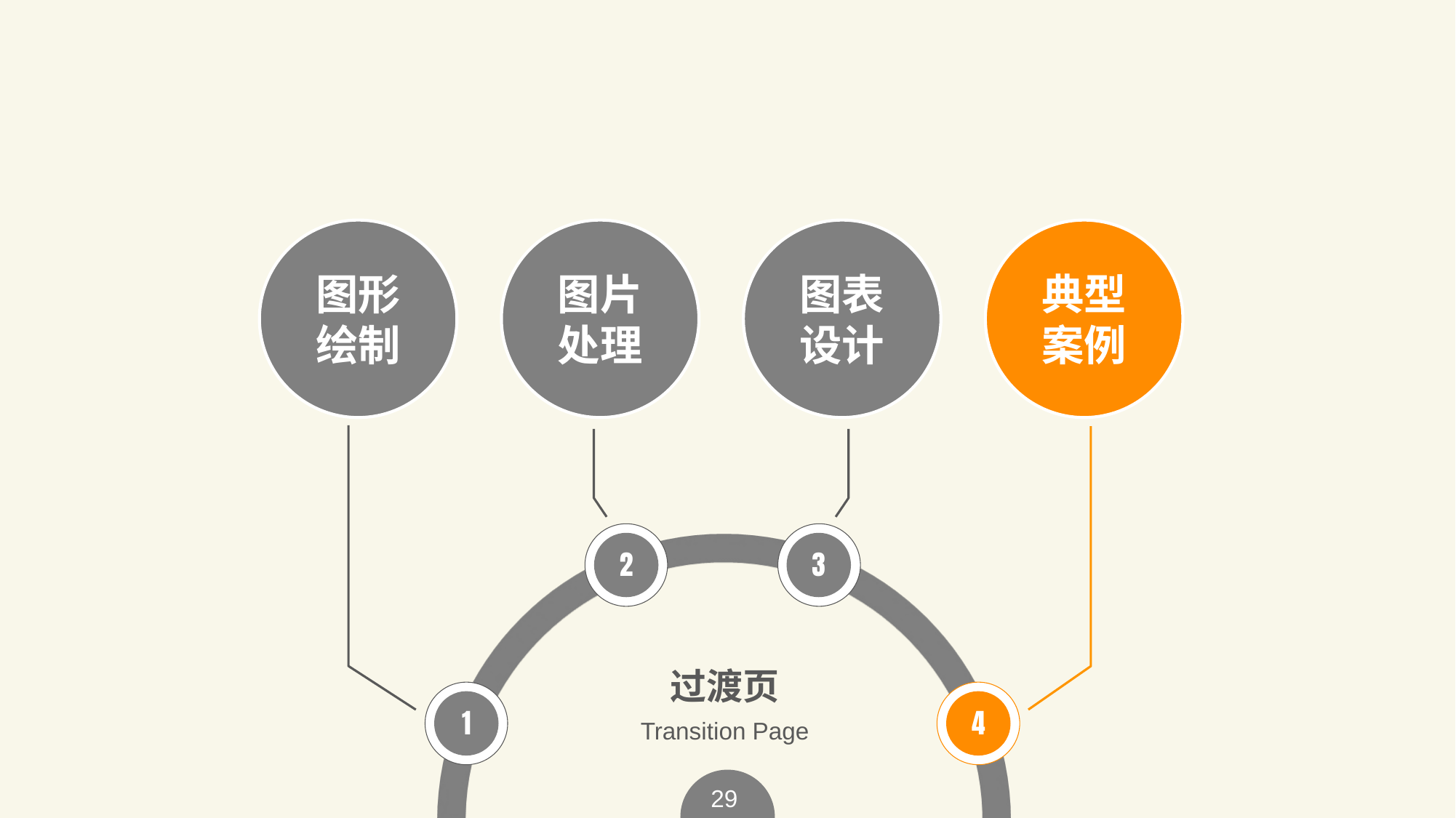

图形绘制
图片处理
图表设计
典型案例

2

3

1

4